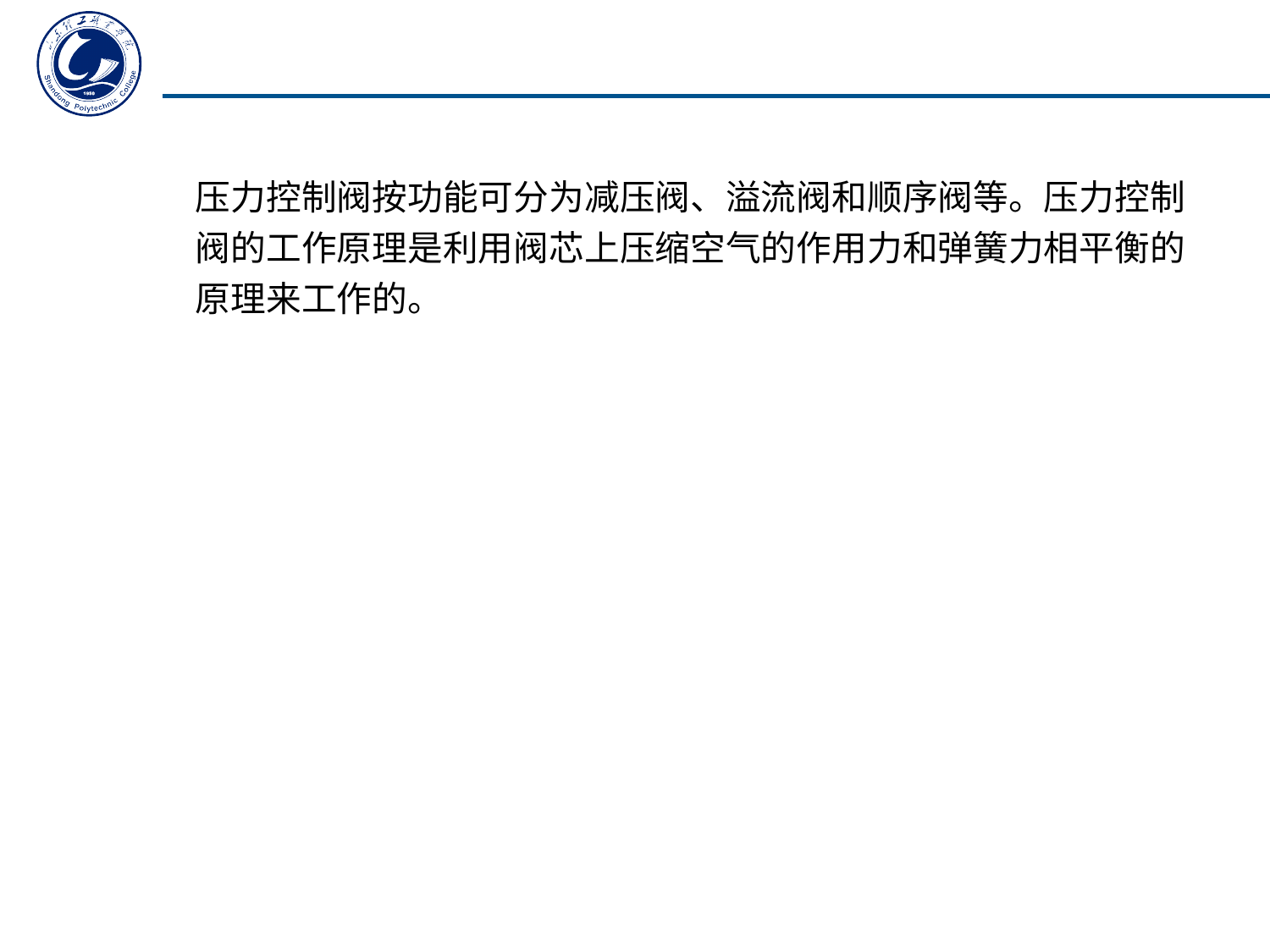

压力控制阀按功能可分为减压阀、溢流阀和顺序阀等。压力控制阀的工作原理是利用阀芯上压缩空气的作用力和弹簧力相平衡的原理来工作的。